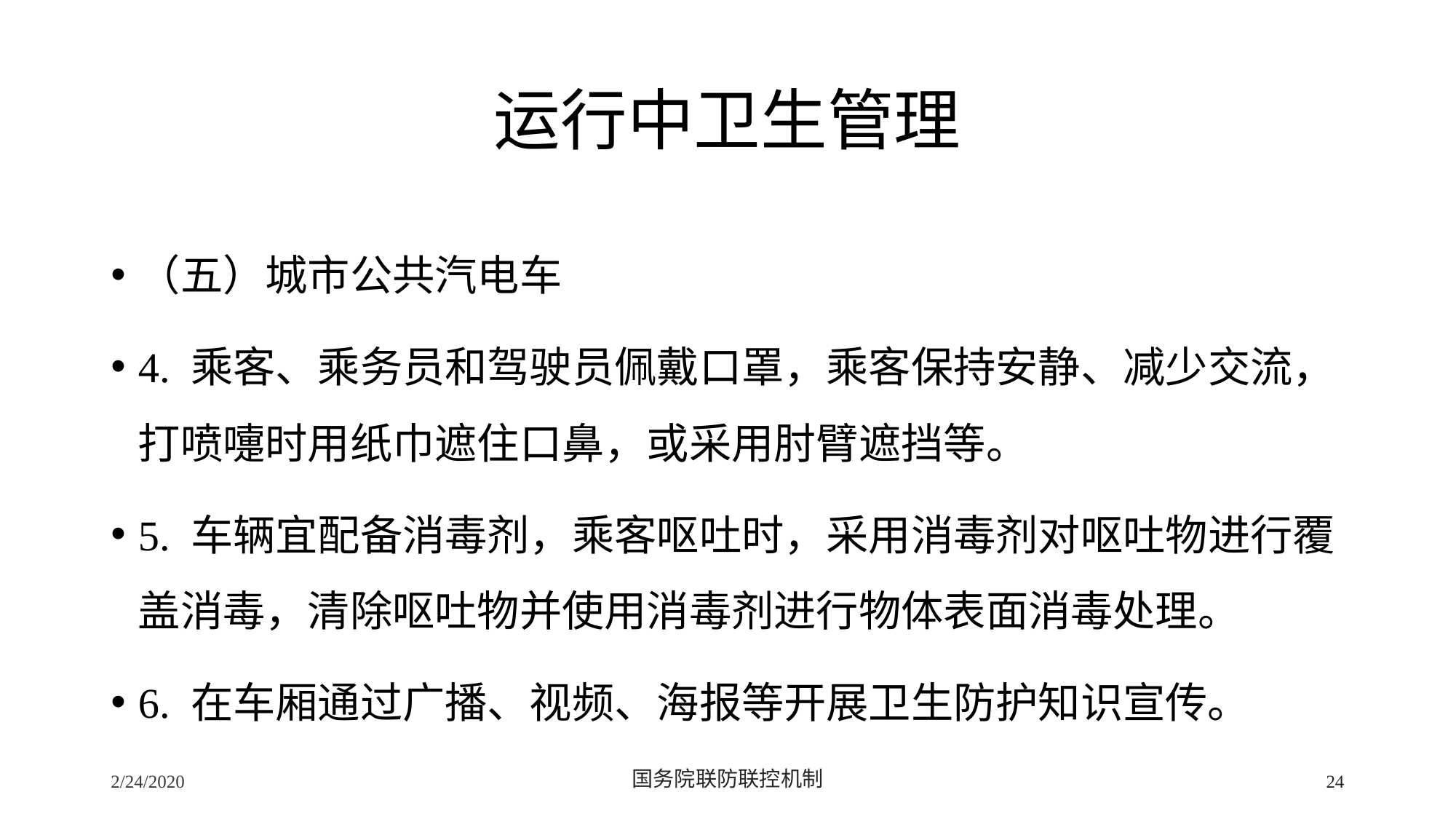

# 运行中卫生管理
（五）城市公共汽电车
4. 乘客、乘务员和驾驶员佩戴口罩，乘客保持安静、减少交流，打喷嚏时用纸巾遮住口鼻，或采用肘臂遮挡等。
5. 车辆宜配备消毒剂，乘客呕吐时，采用消毒剂对呕吐物进行覆盖消毒，清除呕吐物并使用消毒剂进行物体表面消毒处理。
6. 在车厢通过广播、视频、海报等开展卫生防护知识宣传。
2/24/2020
国务院联防联控机制
24